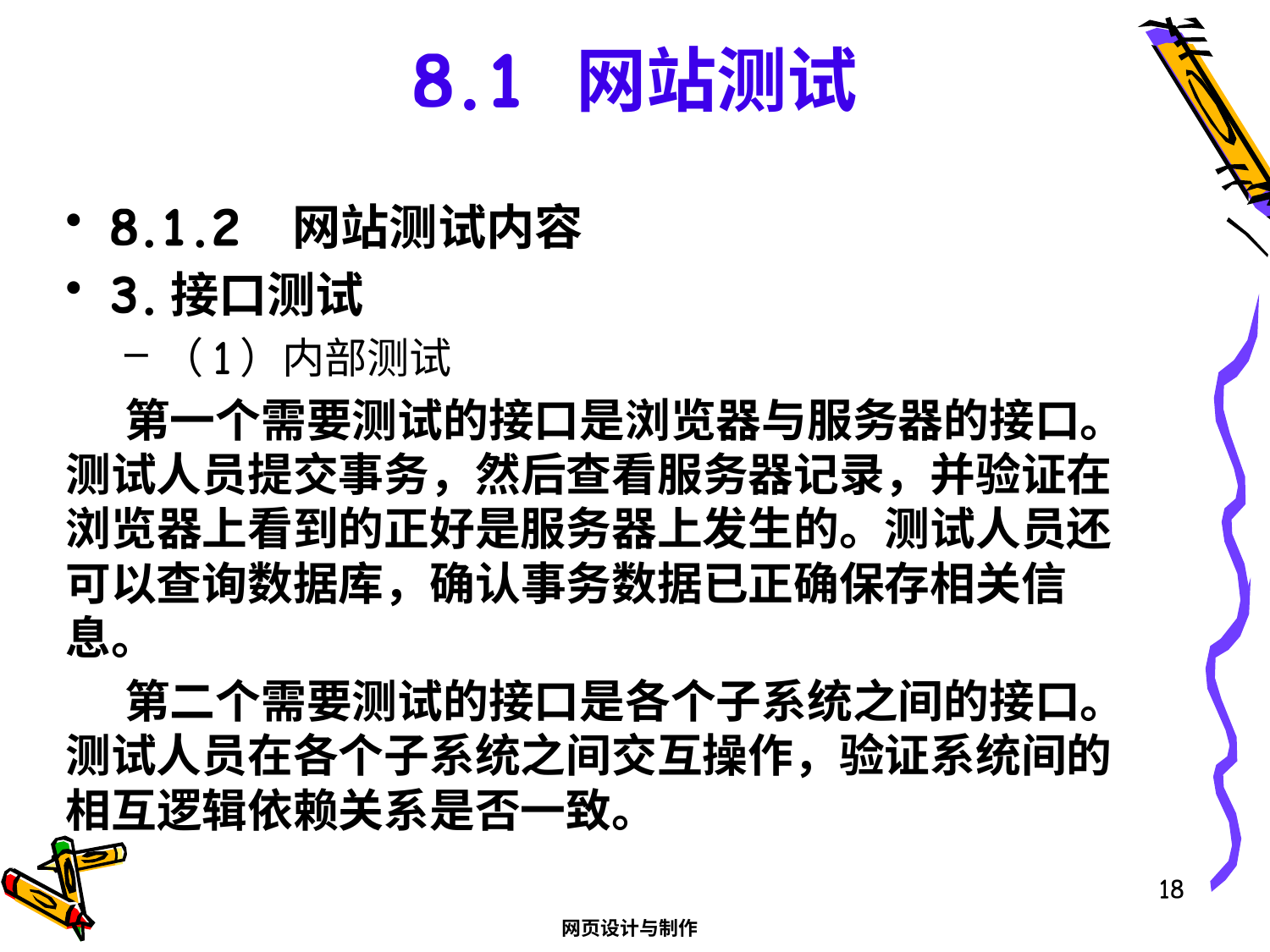

# 8.1 网站测试
8.1.2  网站测试内容
3.接口测试
（1）内部测试
第一个需要测试的接口是浏览器与服务器的接口。测试人员提交事务，然后查看服务器记录，并验证在浏览器上看到的正好是服务器上发生的。测试人员还可以查询数据库，确认事务数据已正确保存相关信息。
第二个需要测试的接口是各个子系统之间的接口。测试人员在各个子系统之间交互操作，验证系统间的相互逻辑依赖关系是否一致。
18
网页设计与制作